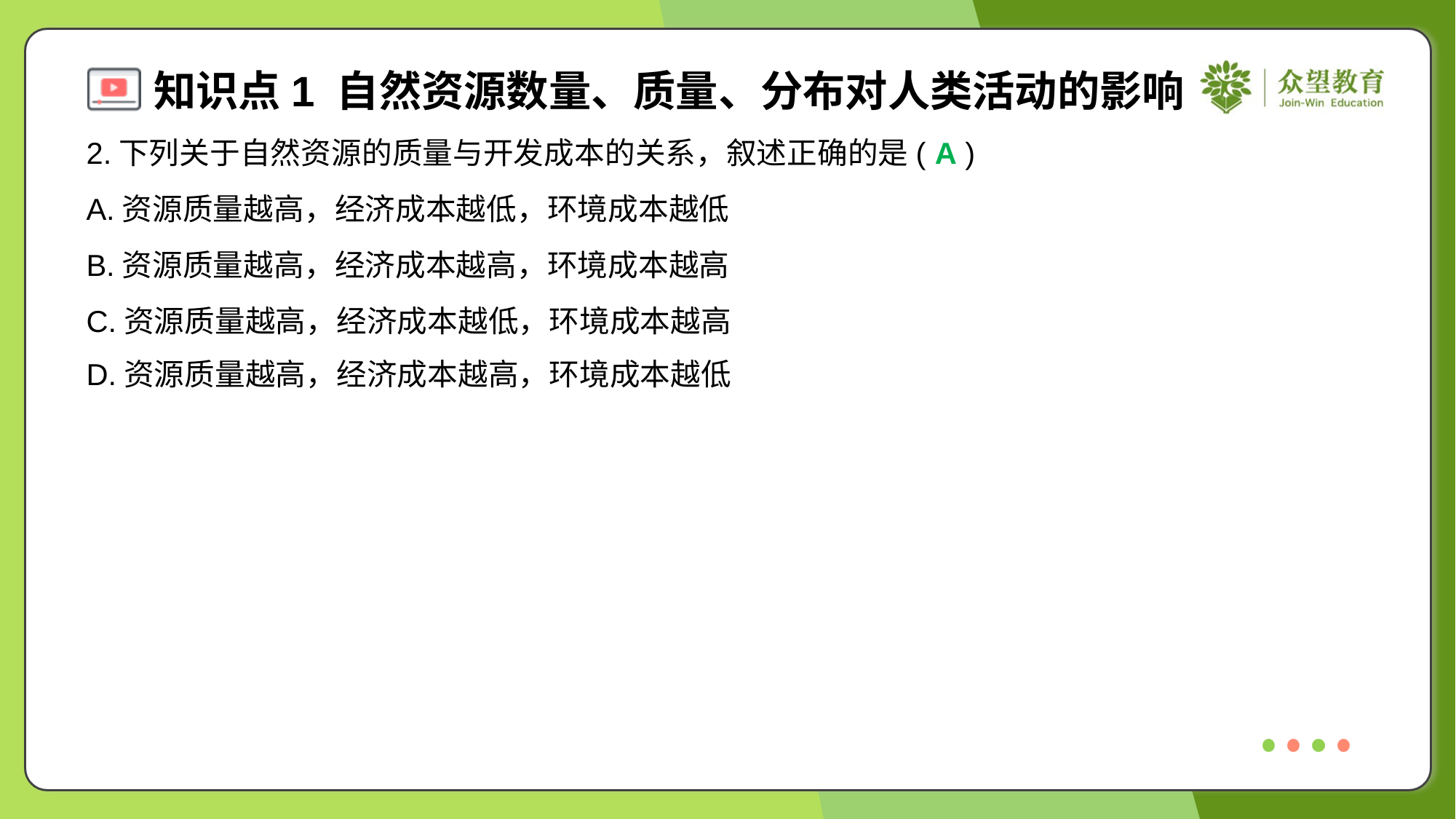

2.下列关于自然资源的质量与开发成本的关系，叙述正确的是(     )
A
A.资源质量越高，经济成本越低，环境成本越低
B.资源质量越高，经济成本越高，环境成本越高
C.资源质量越高，经济成本越低，环境成本越高
D.资源质量越高，经济成本越高，环境成本越低